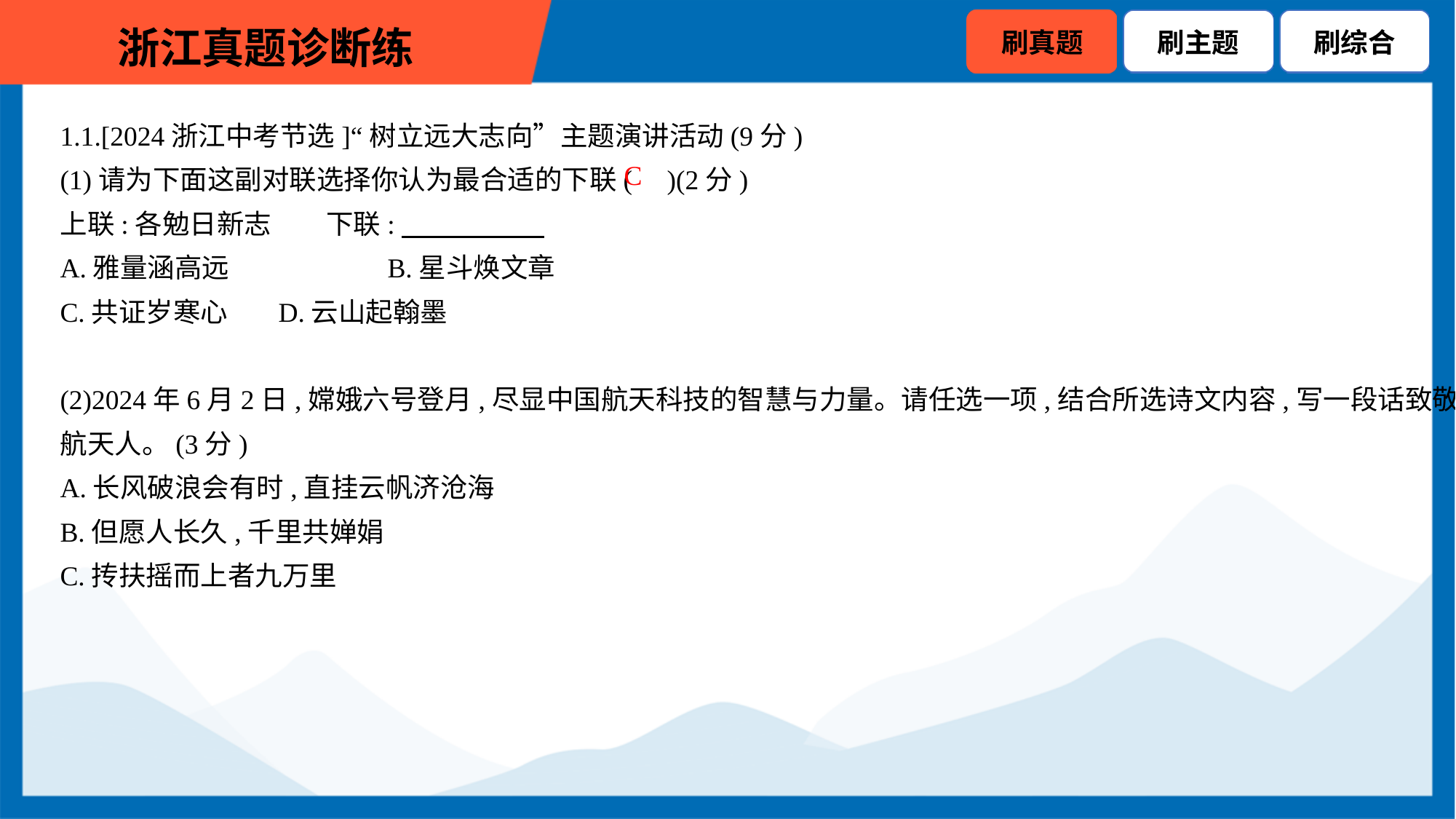

1.1.[2024浙江中考节选]“树立远大志向”主题演讲活动(9分)
(1)请为下面这副对联选择你认为最合适的下联(     )(2分)
上联:各勉日新志　　下联:
A.雅量涵高远　　	B.星斗焕文章
C.共证岁寒心　	D.云山起翰墨

(2)2024年6月2日,嫦娥六号登月,尽显中国航天科技的智慧与力量。请任选一项,结合所选诗文内容,写一段话致敬中国
航天人。(3分)
A.长风破浪会有时,直挂云帆济沧海
B.但愿人长久,千里共婵娟
C.抟扶摇而上者九万里
C